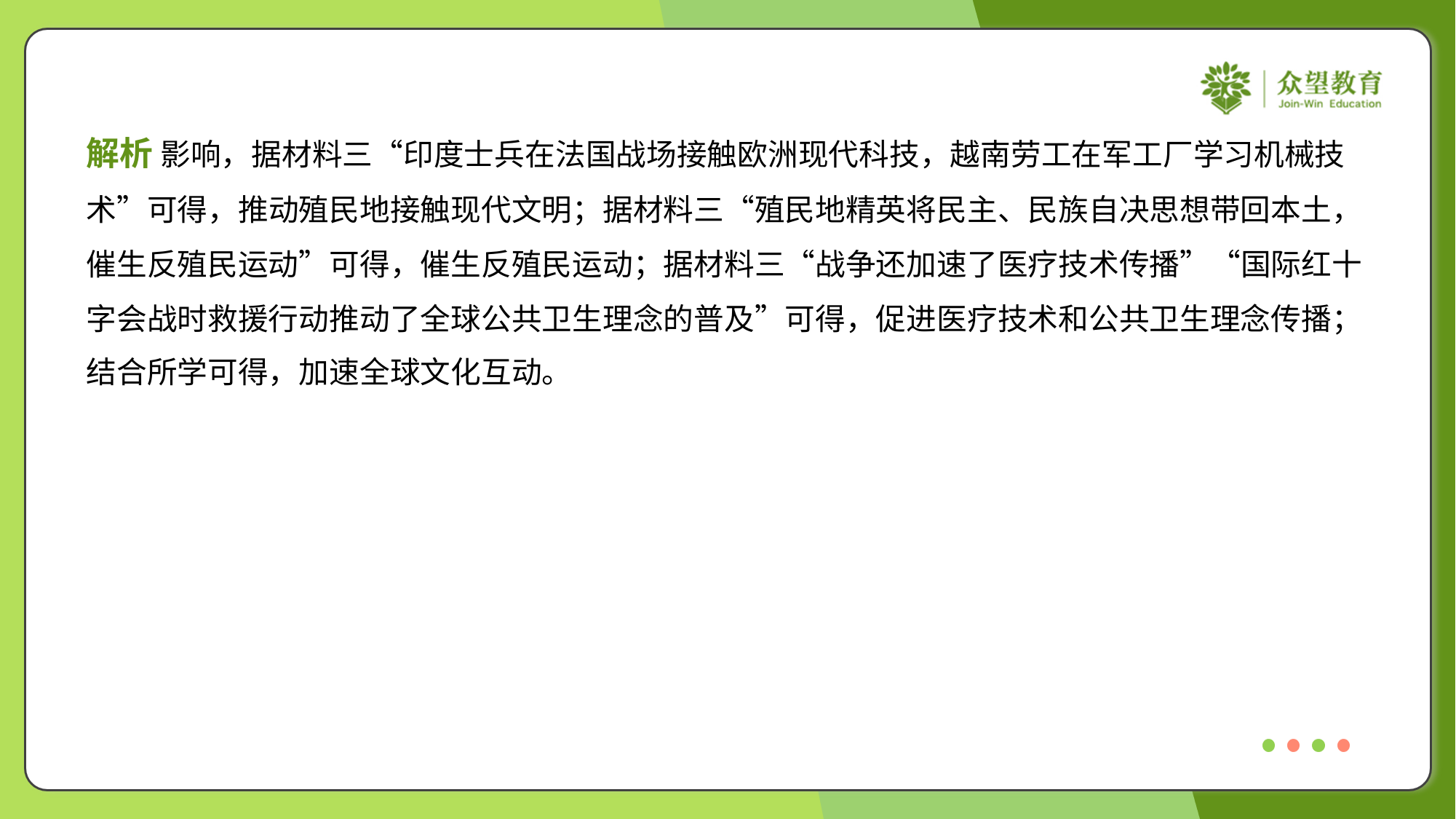

解析 影响，据材料三“印度士兵在法国战场接触欧洲现代科技，越南劳工在军工厂学习机械技
术”可得，推动殖民地接触现代文明；据材料三“殖民地精英将民主、民族自决思想带回本土，
催生反殖民运动”可得，催生反殖民运动；据材料三“战争还加速了医疗技术传播”“国际红十
字会战时救援行动推动了全球公共卫生理念的普及”可得，促进医疗技术和公共卫生理念传播；
结合所学可得，加速全球文化互动。